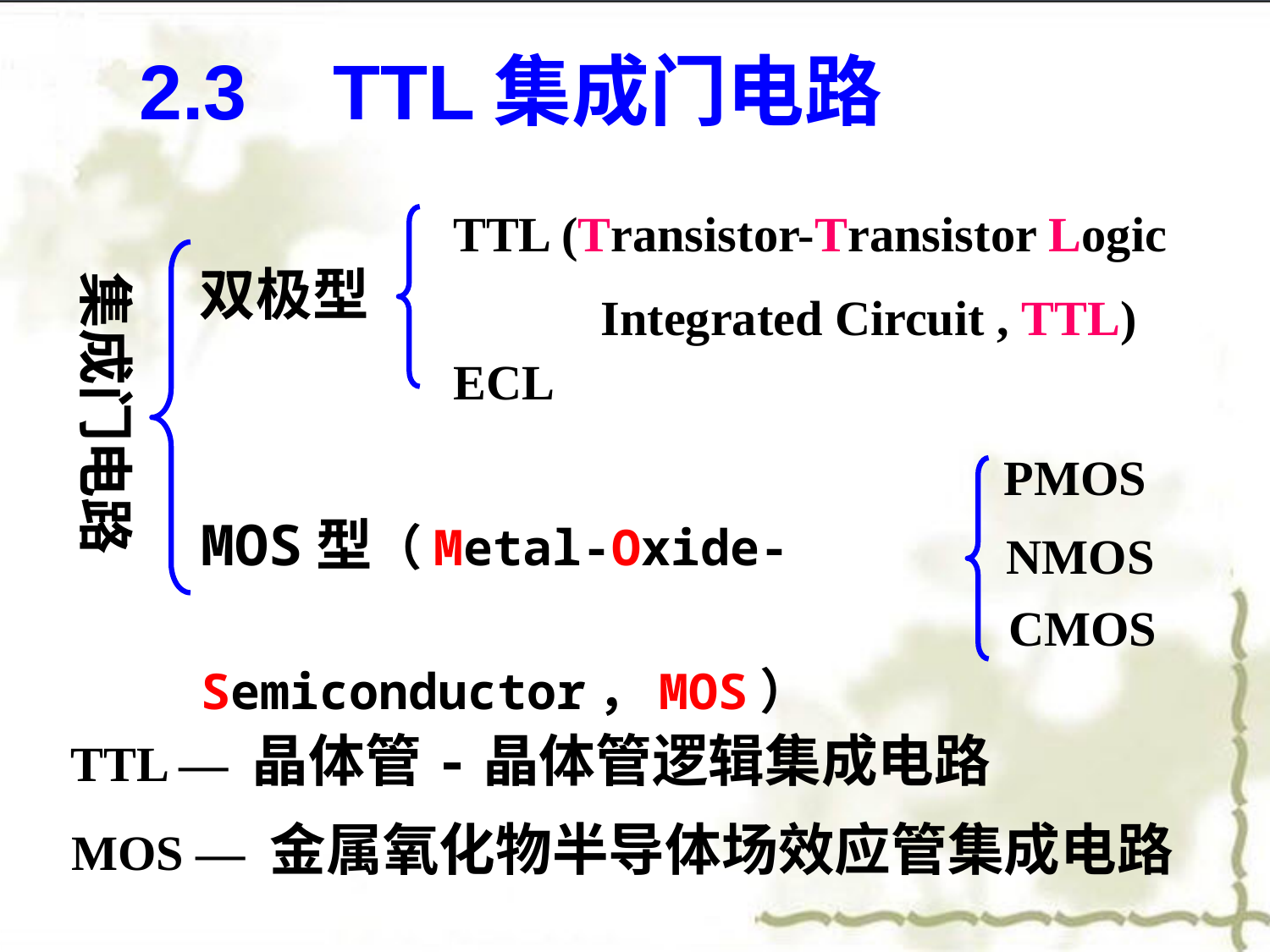

2.3    TTL集成门电路
TTL (Transistor-Transistor Logic
            Integrated Circuit , TTL)

双极型
集成门电路
ECL
PMOS

MOS型（Metal-Oxide-
        Semiconductor，MOS）
NMOS
CMOS
TTL — 晶体管-晶体管逻辑集成电路
MOS — 金属氧化物半导体场效应管集成电路